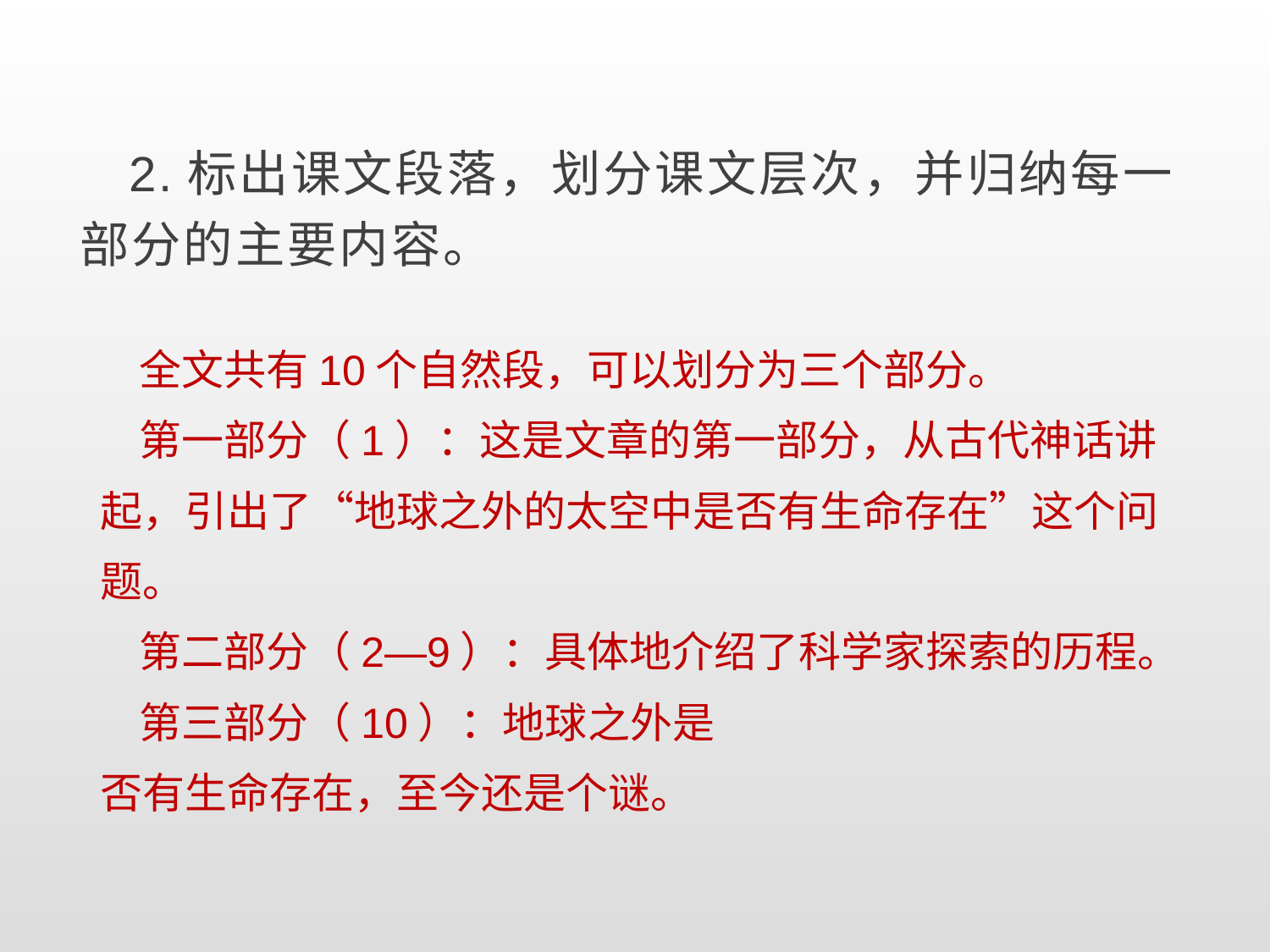

2.标出课文段落，划分课文层次，并归纳每一部分的主要内容。
   全文共有10个自然段，可以划分为三个部分。
   第一部分（1）：这是文章的第一部分，从古代神话讲起，引出了“地球之外的太空中是否有生命存在”这个问题。
   第二部分（2—9）：具体地介绍了科学家探索的历程。
   第三部分（10）：地球之外是
否有生命存在，至今还是个谜。